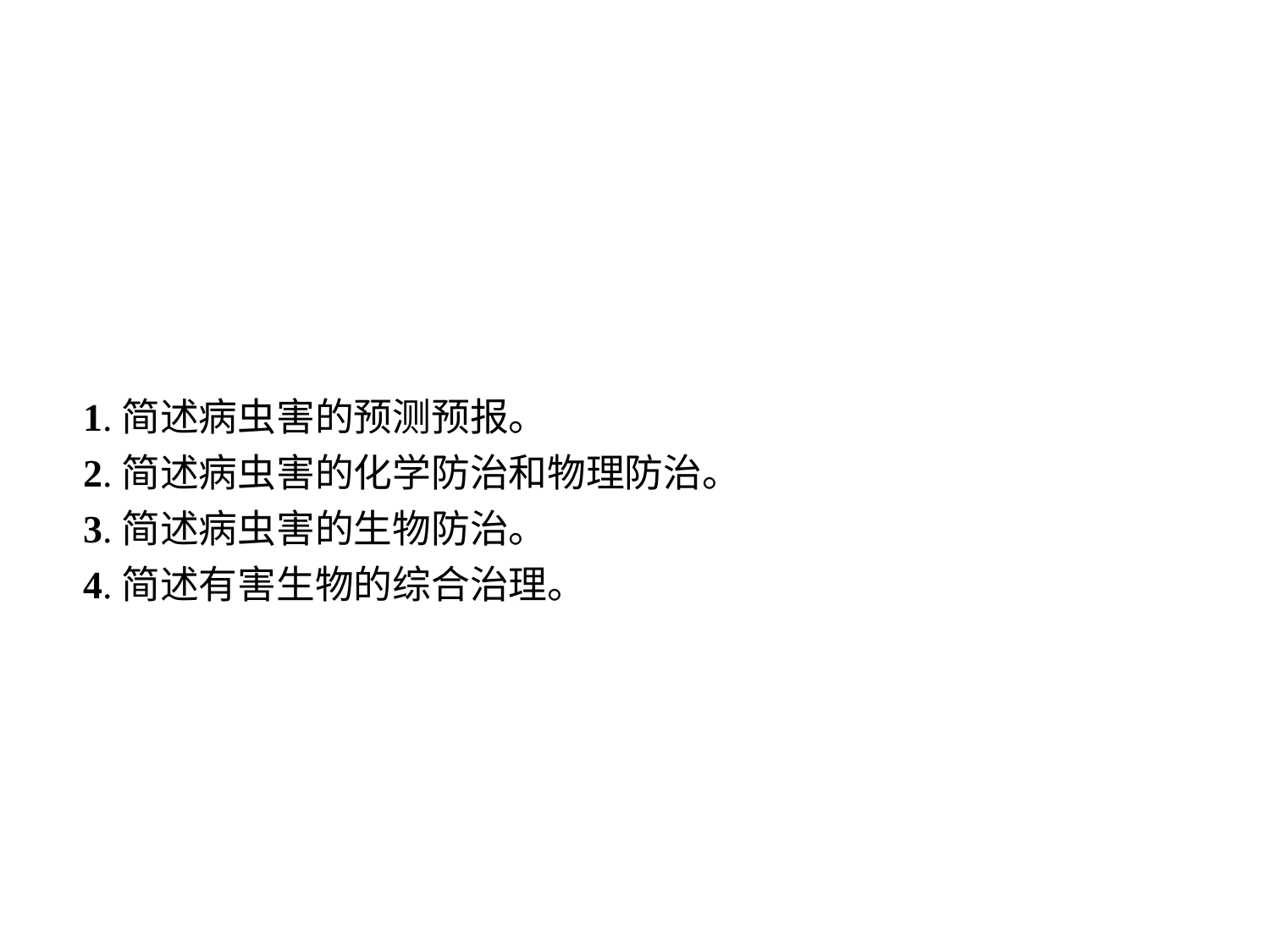

1.简述病虫害的预测预报。
2.简述病虫害的化学防治和物理防治。
3.简述病虫害的生物防治。
4.简述有害生物的综合治理。